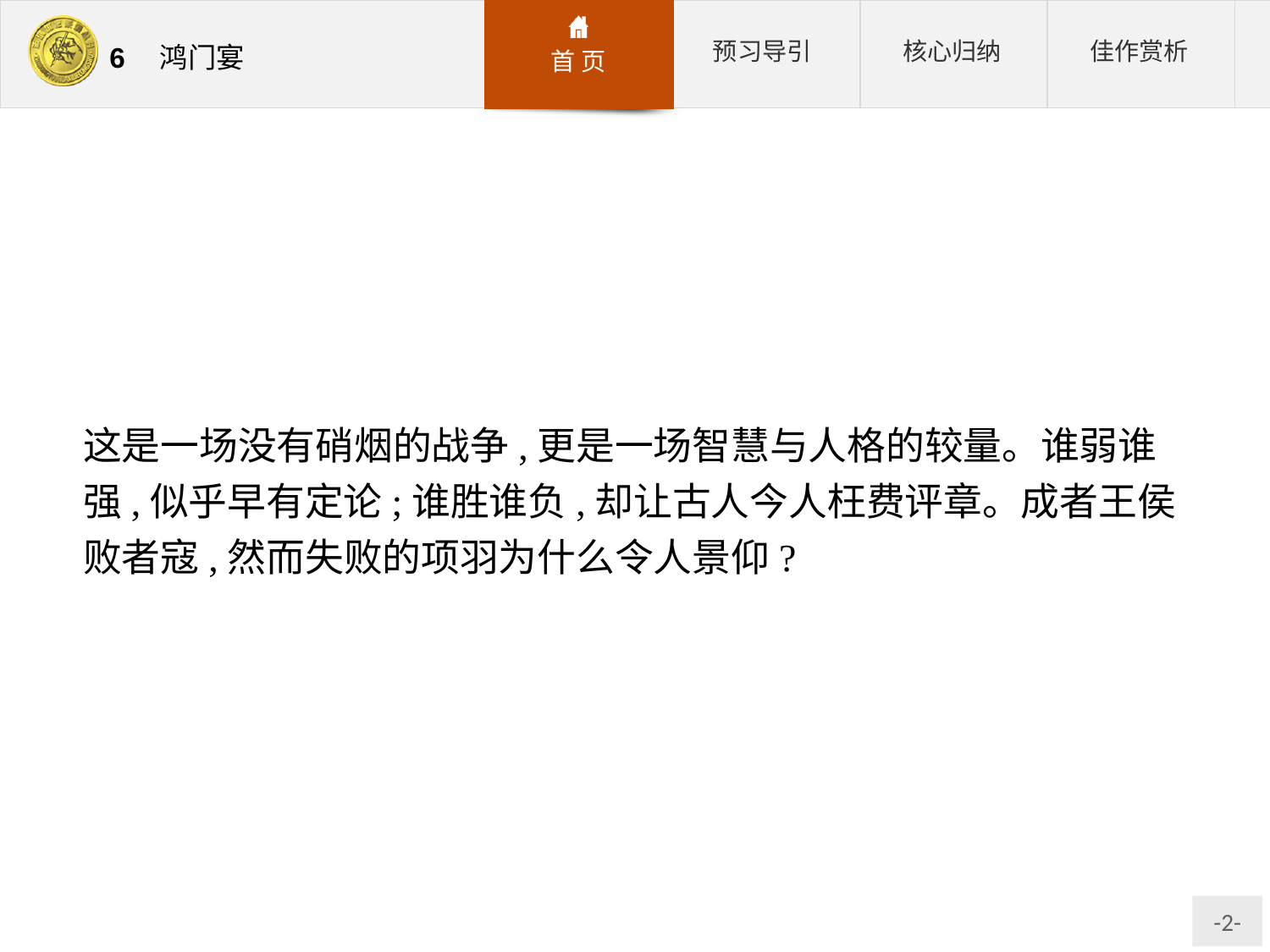

这是一场没有硝烟的战争,更是一场智慧与人格的较量。谁弱谁强,似乎早有定论;谁胜谁负,却让古人今人枉费评章。成者王侯败者寇,然而失败的项羽为什么令人景仰?